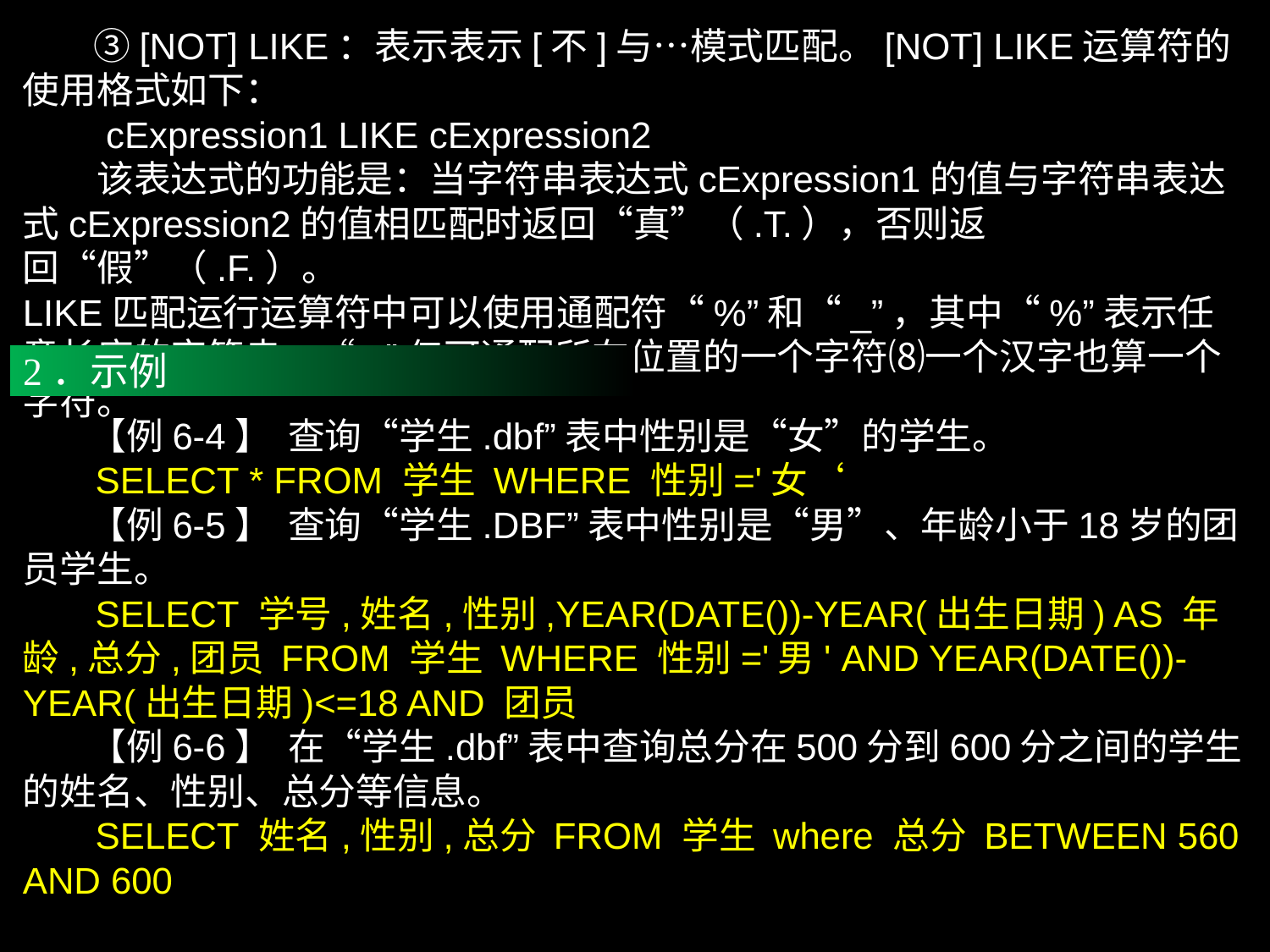

③[NOT] LIKE：表示表示[不]与…模式匹配。[NOT] LIKE运算符的使用格式如下：
　　cExpression1 LIKE cExpression2
　　该表达式的功能是：当字符串表达式cExpression1的值与字符串表达式cExpression2的值相匹配时返回“真”（.T.），否则返回“假”（.F.）。
LIKE匹配运行运算符中可以使用通配符“%”和“_”，其中“%”表示任意长度的字符串，“_”仅可通配所在位置的一个字符⑻一个汉字也算一个字符。
2．示例
       【例6-4】  查询“学生.dbf”表中性别是“女”的学生。
       SELECT * FROM 学生 WHERE 性别='女‘
       【例6-5】  查询“学生.DBF”表中性别是“男”、年龄小于18岁的团员学生。
       SELECT 学号,姓名,性别,YEAR(DATE())-YEAR(出生日期) AS 年龄,总分,团员 FROM 学生 WHERE 性别='男' AND YEAR(DATE())-YEAR(出生日期)<=18 AND 团员
       【例6-6】  在“学生.dbf”表中查询总分在500分到600分之间的学生的姓名、性别、总分等信息。
       SELECT 姓名,性别,总分 FROM 学生 where 总分 BETWEEN 560 AND 600